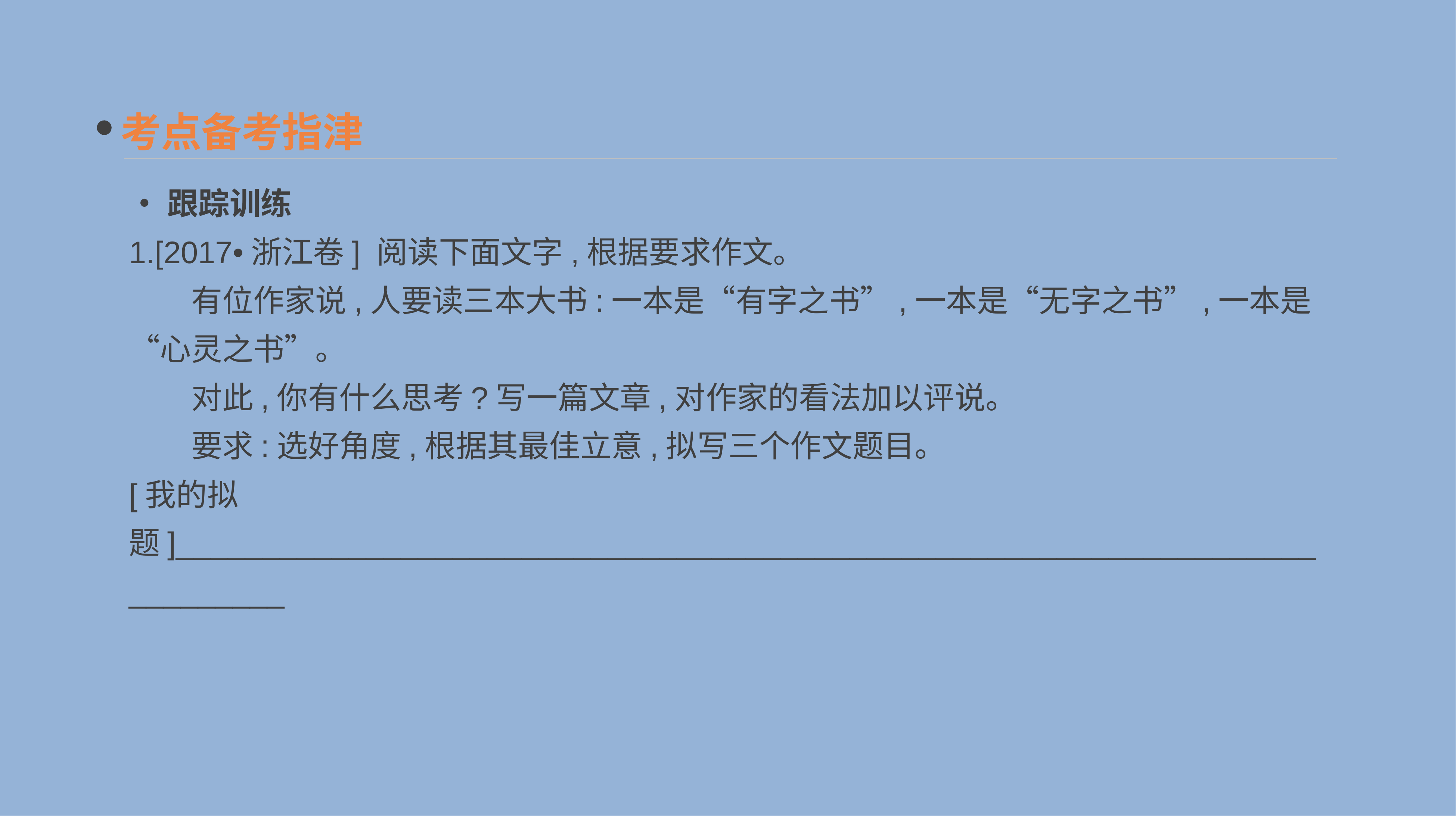

考点备考指津

•跟踪训练
1.[2017•浙江卷] 阅读下面文字,根据要求作文。
　　有位作家说,人要读三本大书:一本是“有字之书”,一本是“无字之书”,一本是“心灵之书”。
　　对此,你有什么思考?写一篇文章,对作家的看法加以评说。
　　要求:选好角度,根据其最佳立意,拟写三个作文题目。
[我的拟题]___________________________________________________________________________